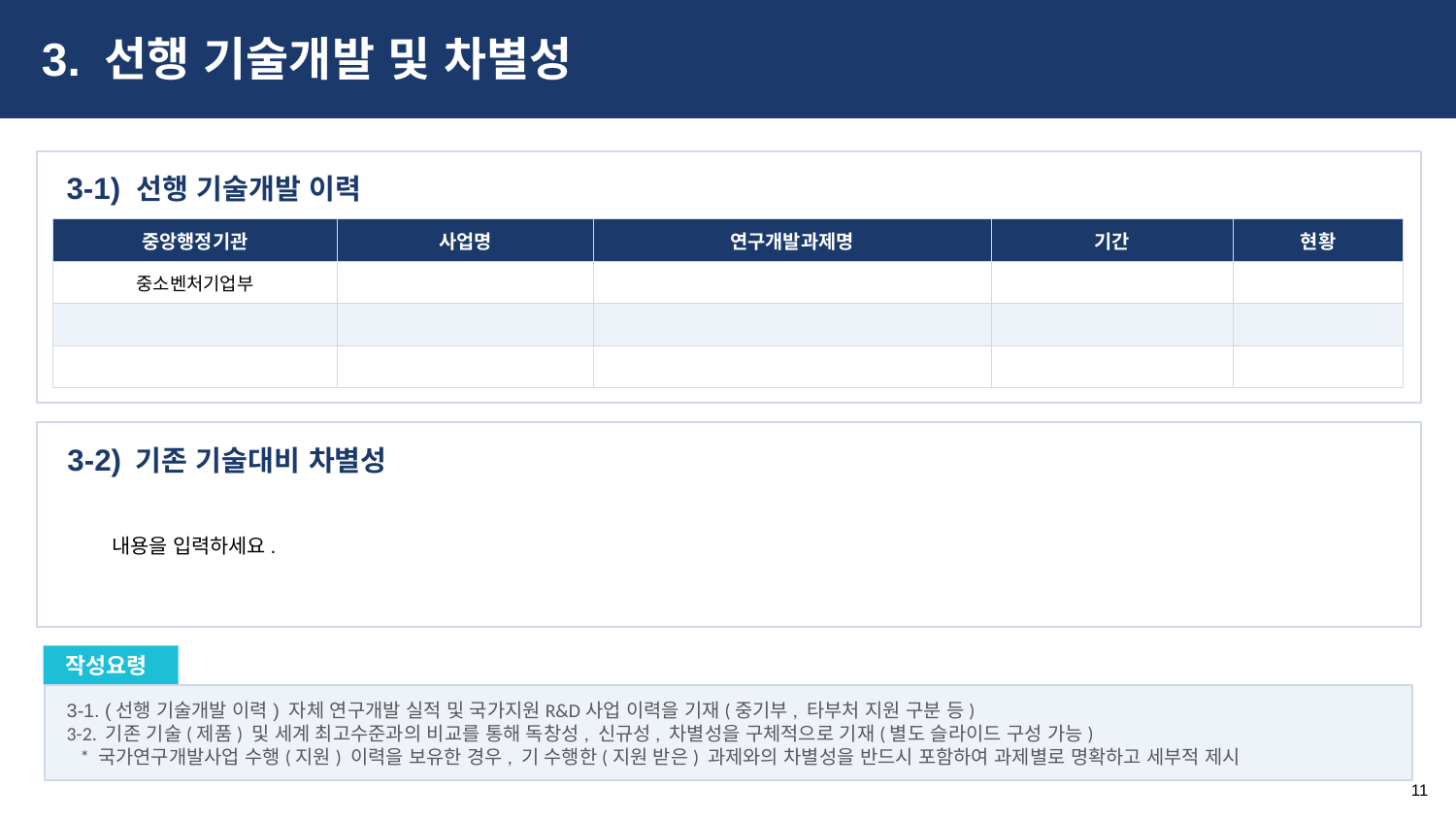

3. 선행 기술개발 및 차별성

선행 기술개발 이력
3-1)
| 중앙행정기관 | 사업명 | 연구개발과제명 | 기간 | 현황 |
| --- | --- | --- | --- | --- |
| 중소벤처기업부 |  |  |  |  |
|  |  |  |  |  |
|  |  |  |  |  |

기존 기술대비 차별성
내용을 입력하세요.
3-2)

작성요령

3-1. (선행 기술개발 이력) 자체 연구개발 실적 및 국가지원R&D사업 이력을 기재(중기부, 타부처 지원 구분 등)
3-2. 기존 기술(제품) 및 세계 최고수준과의 비교를 통해 독창성, 신규성, 차별성을 구체적으로 기재(별도 슬라이드 구성 가능)
   * 국가연구개발사업 수행(지원) 이력을 보유한 경우, 기 수행한(지원 받은) 과제와의 차별성을 반드시 포함하여 과제별로 명확하고 세부적 제시
11